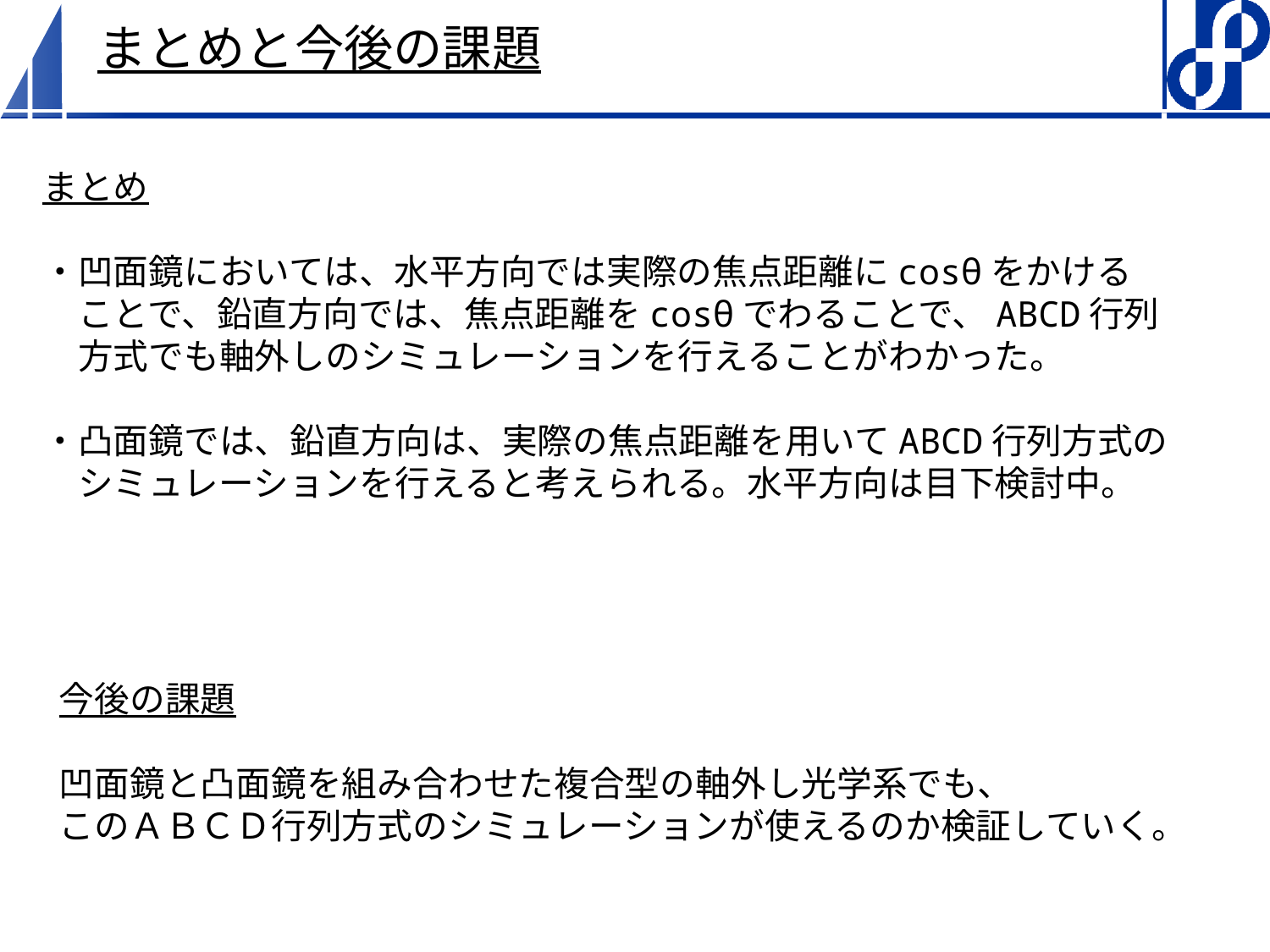

# まとめと今後の課題
まとめ

・凹面鏡においては、水平方向では実際の焦点距離にcosθをかける
　ことで、鉛直方向では、焦点距離をcosθでわることで、ABCD行列
　方式でも軸外しのシミュレーションを行えることがわかった。

・凸面鏡では、鉛直方向は、実際の焦点距離を用いてABCD行列方式の
　シミュレーションを行えると考えられる。水平方向は目下検討中。
今後の課題

凹面鏡と凸面鏡を組み合わせた複合型の軸外し光学系でも、
このＡＢＣＤ行列方式のシミュレーションが使えるのか検証していく。